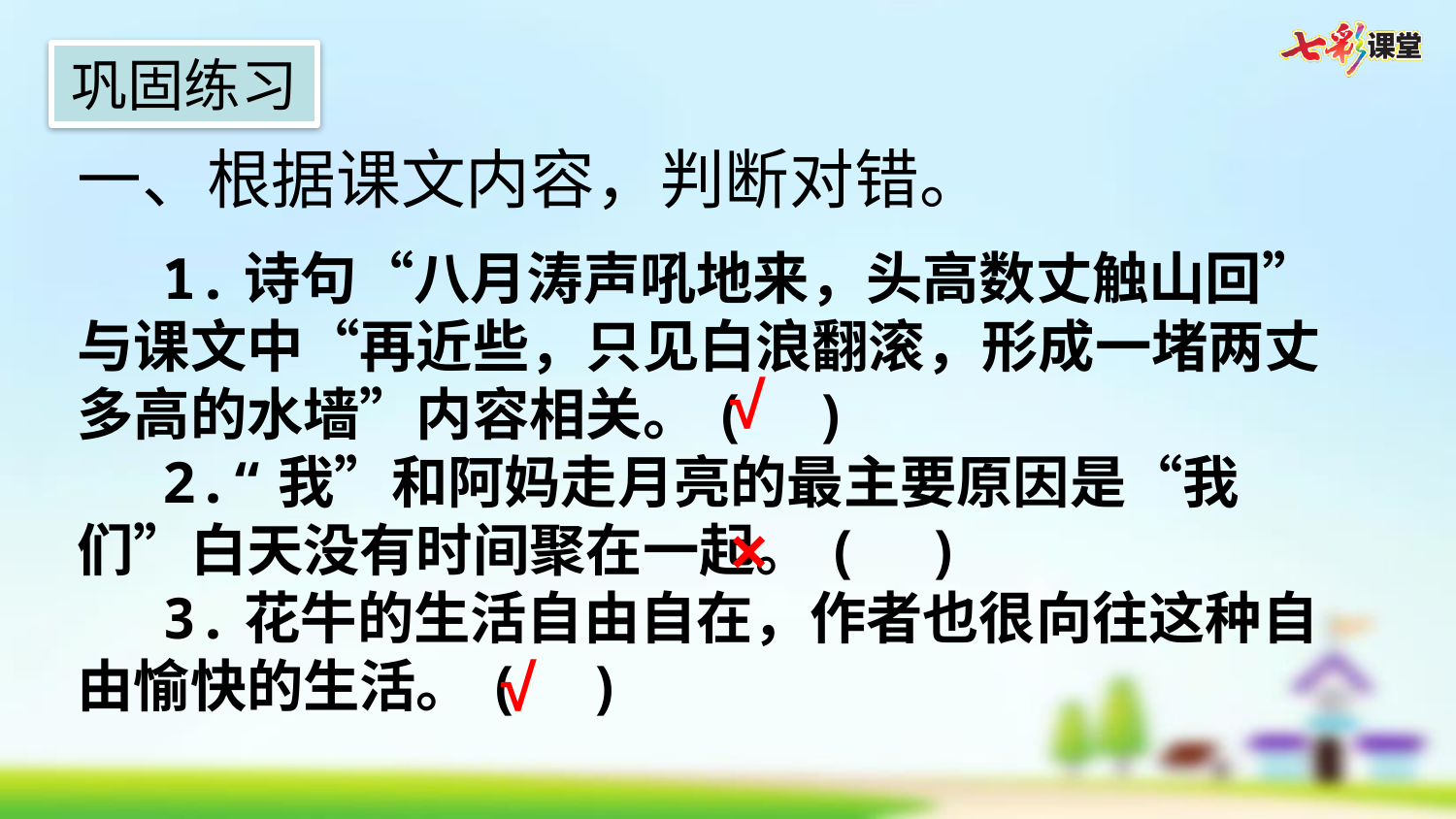

巩固练习
一、根据课文内容，判断对错。
1.诗句“八月涛声吼地来，头高数丈触山回”与课文中“再近些，只见白浪翻滚，形成一堵两丈多高的水墙”内容相关。(  )
2.“我”和阿妈走月亮的最主要原因是“我们”白天没有时间聚在一起。(  )
3.花牛的生活自由自在，作者也很向往这种自由愉快的生活。(  )
√
×
√